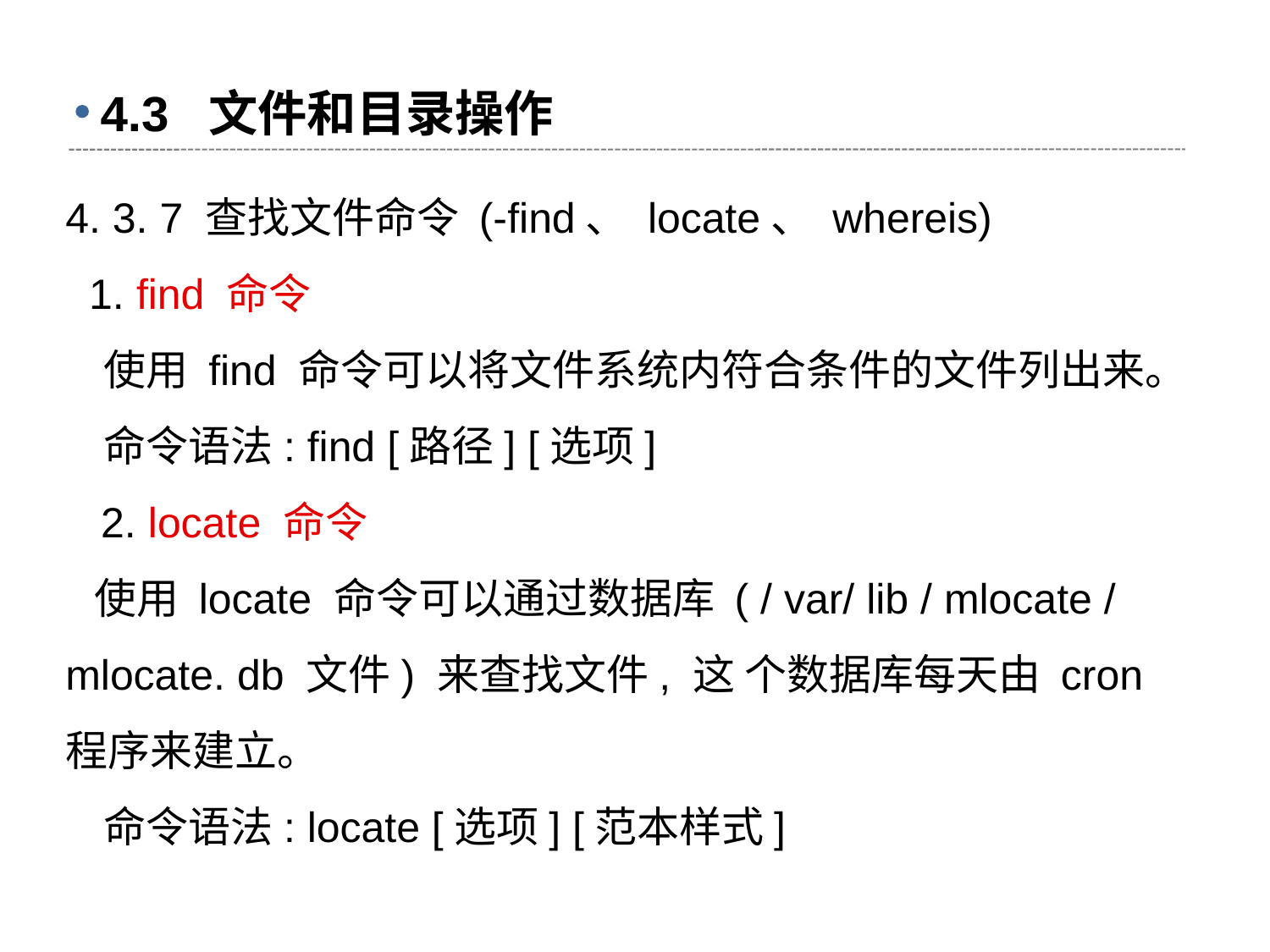

# 4.3  文件和目录操作
4. 3. 7 查找文件命令 (-find、 locate、 whereis)
  1. find 命令
   使用 find 命令可以将文件系统内符合条件的文件列出来。
   命令语法: find [路径] [选项]
   2. locate 命令
  使用 locate 命令可以通过数据库 ( / var/ lib / mlocate / mlocate. db 文件) 来查找文件, 这 个数据库每天由 cron 程序来建立。
   命令语法: locate [选项] [范本样式]